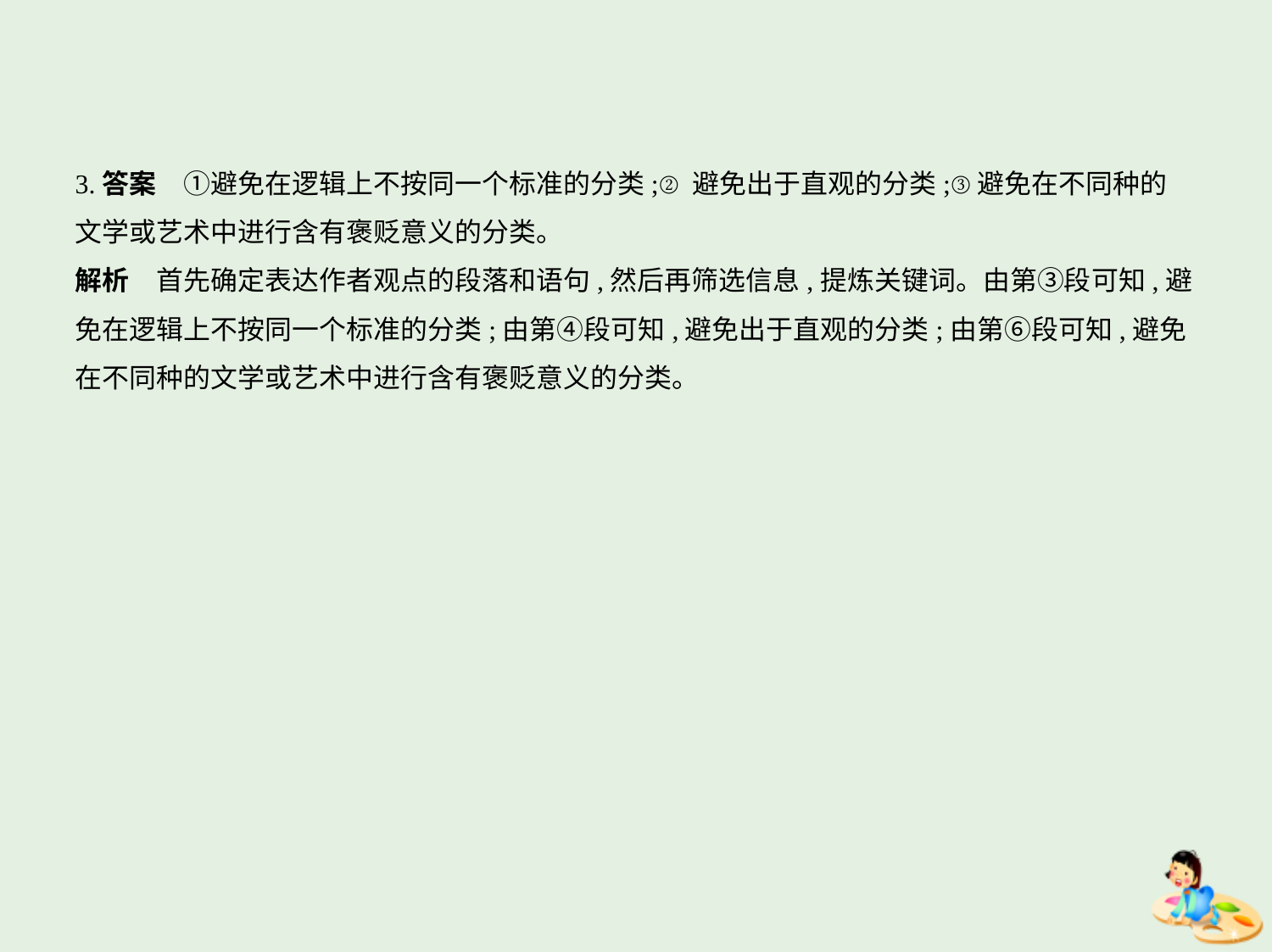

3.答案　①避免在逻辑上不按同一个标准的分类;②避免出于直观的分类;③避免在不同种的
文学或艺术中进行含有褒贬意义的分类。
解析　首先确定表达作者观点的段落和语句,然后再筛选信息,提炼关键词。由第③段可知,避
免在逻辑上不按同一个标准的分类;由第④段可知,避免出于直观的分类;由第⑥段可知,避免
在不同种的文学或艺术中进行含有褒贬意义的分类。